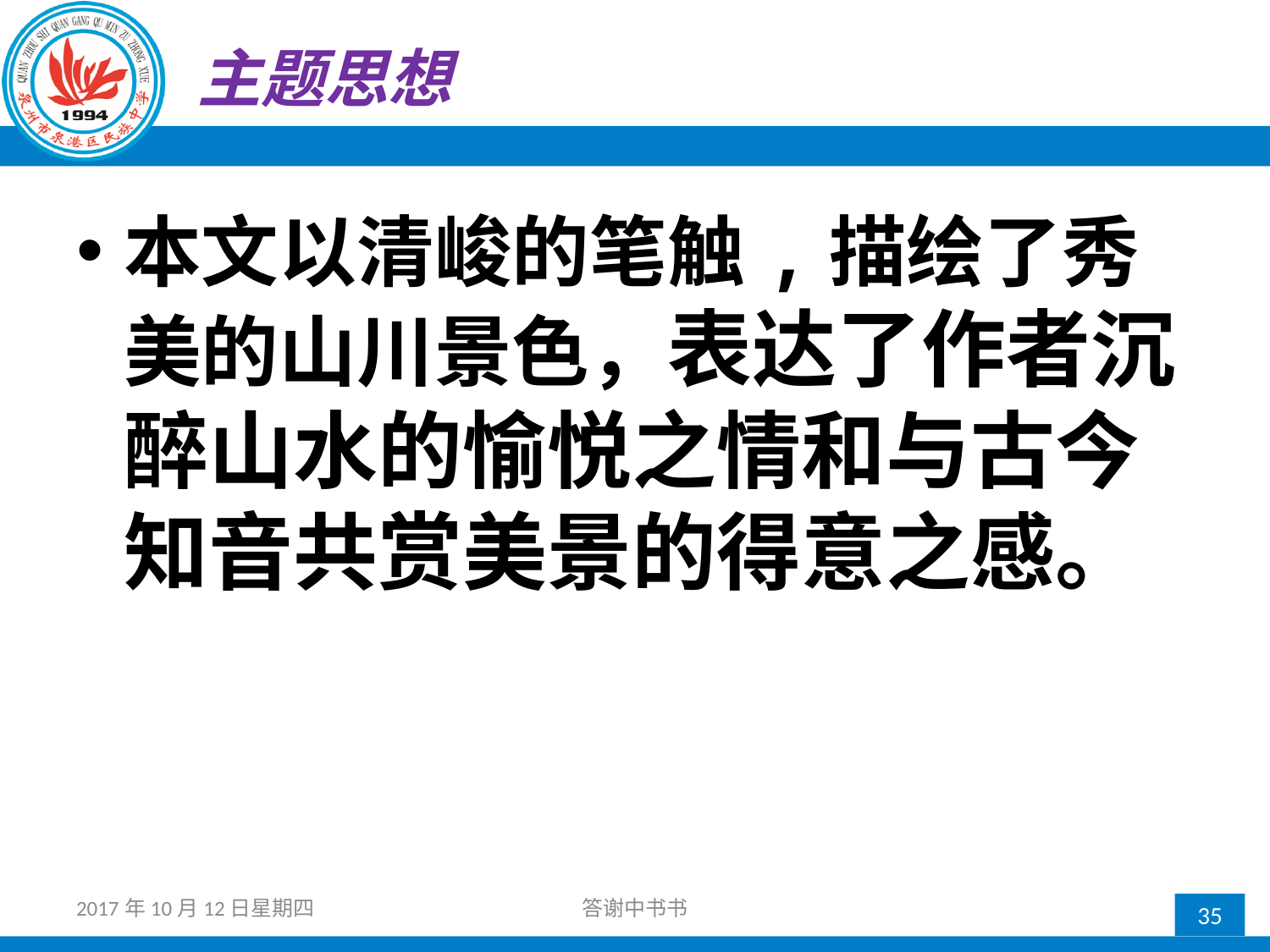

# 主题思想
本文以清峻的笔触,描绘了秀美的山川景色，表达了作者沉醉山水的愉悦之情和与古今知音共赏美景的得意之感。

2017年10月12日星期四
答谢中书书